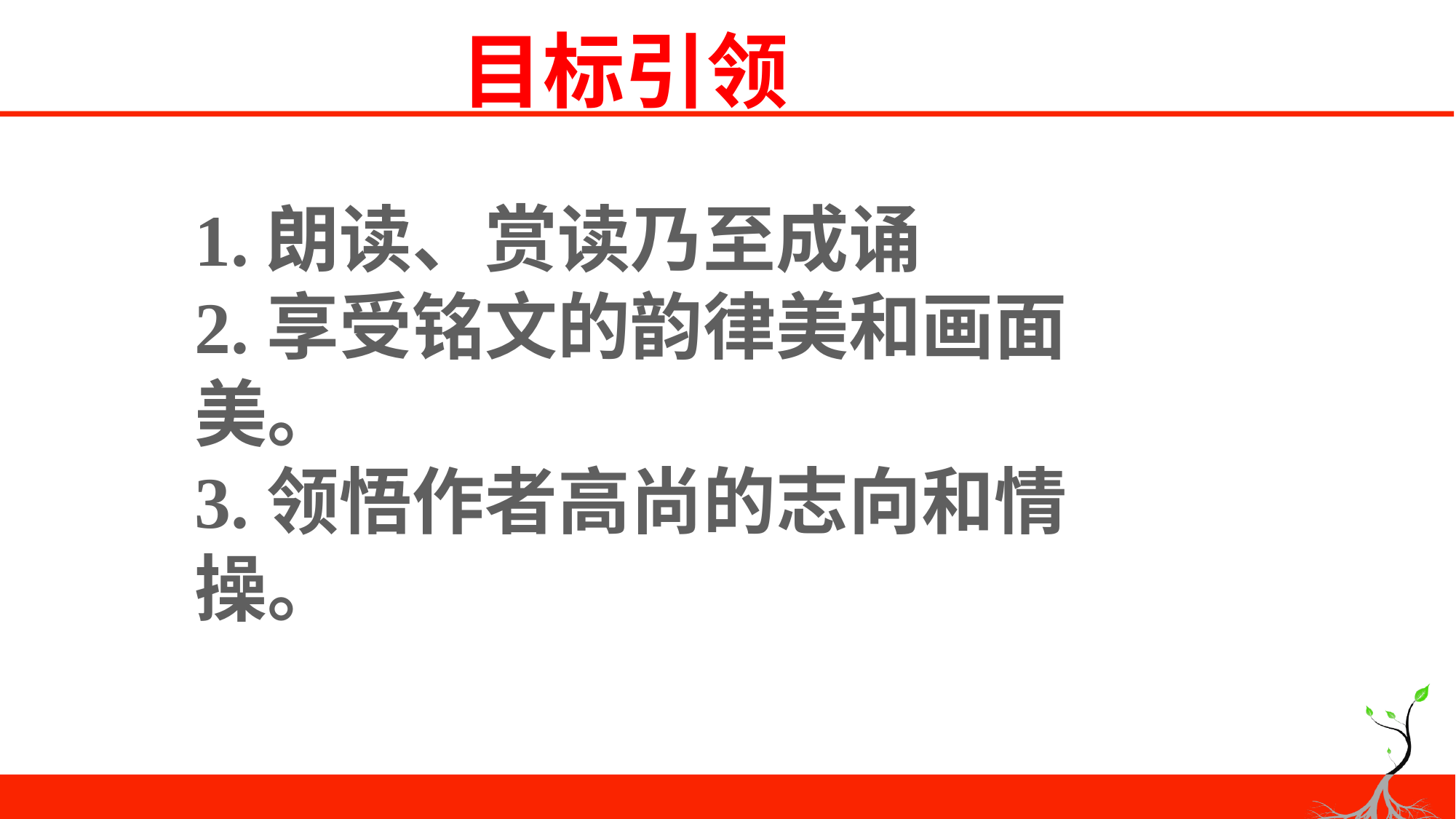

目标引领
1.朗读、赏读乃至成诵
2.享受铭文的韵律美和画面美。
3.领悟作者高尚的志向和情操。